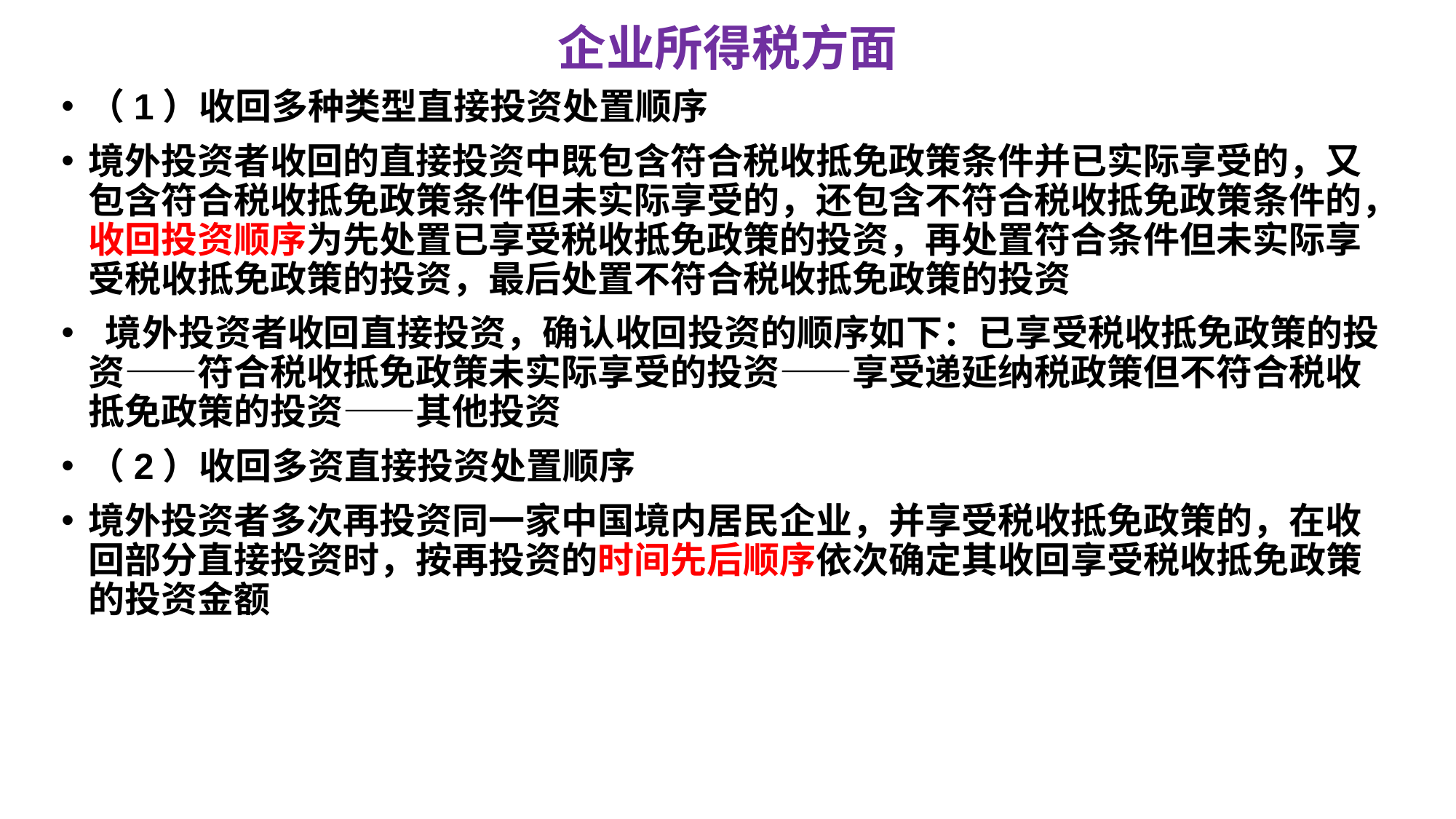

# 企业所得税方面
（1）收回多种类型直接投资处置顺序
境外投资者收回的直接投资中既包含符合税收抵免政策条件并已实际享受的，又包含符合税收抵免政策条件但未实际享受的，还包含不符合税收抵免政策条件的，收回投资顺序为先处置已享受税收抵免政策的投资，再处置符合条件但未实际享受税收抵免政策的投资，最后处置不符合税收抵免政策的投资
 境外投资者收回直接投资，确认收回投资的顺序如下：已享受税收抵免政策的投资——符合税收抵免政策未实际享受的投资——享受递延纳税政策但不符合税收抵免政策的投资——其他投资
（2）收回多资直接投资处置顺序
境外投资者多次再投资同一家中国境内居民企业，并享受税收抵免政策的，在收回部分直接投资时，按再投资的时间先后顺序依次确定其收回享受税收抵免政策的投资金额